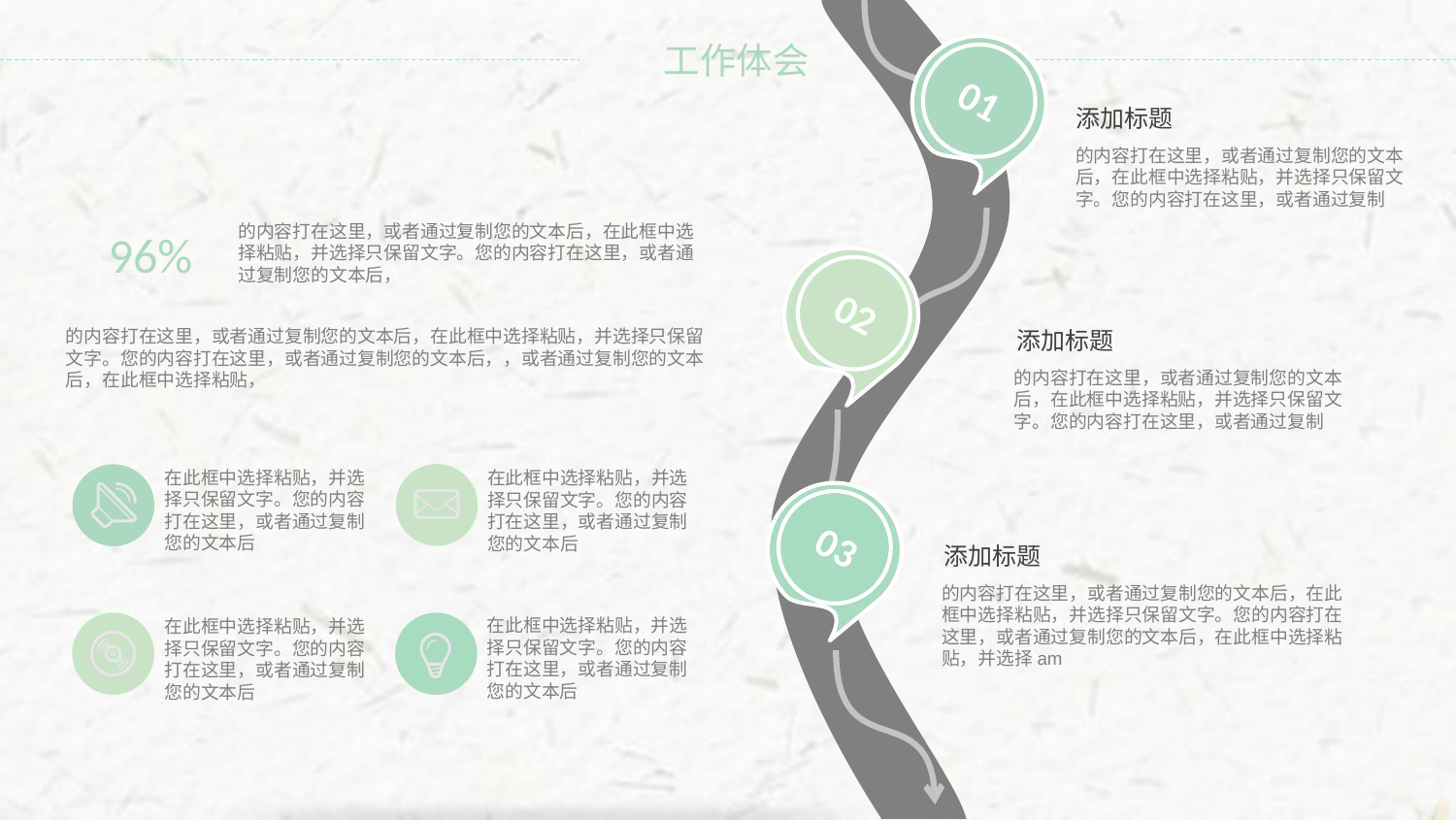

01
添加标题
的内容打在这里，或者通过复制您的文本后，在此框中选择粘贴，并选择只保留文字。您的内容打在这里，或者通过复制
的内容打在这里，或者通过复制您的文本后，在此框中选择粘贴，并选择只保留文字。您的内容打在这里，或者通过复制您的文本后，
96%

02
添加标题
的内容打在这里，或者通过复制您的文本后，在此框中选择粘贴，并选择只保留文字。您的内容打在这里，或者通过复制
的内容打在这里，或者通过复制您的文本后，在此框中选择粘贴，并选择只保留文字。您的内容打在这里，或者通过复制您的文本后，，或者通过复制您的文本后，在此框中选择粘贴，
在此框中选择粘贴，并选择只保留文字。您的内容打在这里，或者通过复制您的文本后
在此框中选择粘贴，并选择只保留文字。您的内容打在这里，或者通过复制您的文本后

03
添加标题
的内容打在这里，或者通过复制您的文本后，在此框中选择粘贴，并选择只保留文字。您的内容打在这里，或者通过复制您的文本后，在此框中选择粘贴，并选择am
在此框中选择粘贴，并选择只保留文字。您的内容打在这里，或者通过复制您的文本后
在此框中选择粘贴，并选择只保留文字。您的内容打在这里，或者通过复制您的文本后